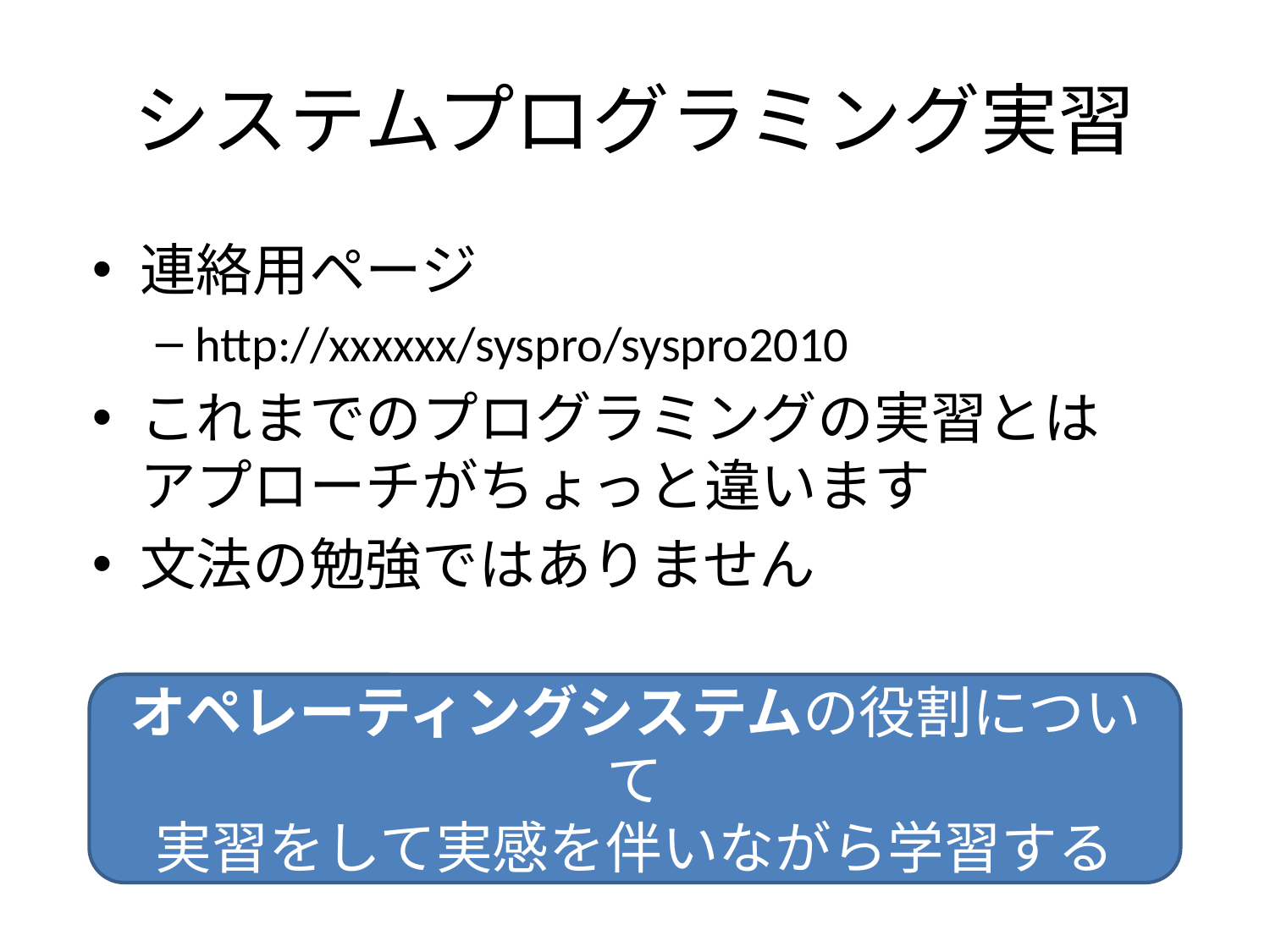

# システムプログラミング実習
連絡用ページ
http://xxxxxx/syspro/syspro2010
これまでのプログラミングの実習とは
アプローチがちょっと違います
文法の勉強ではありません
オペレーティングシステムの役割について
実習をして実感を伴いながら学習する